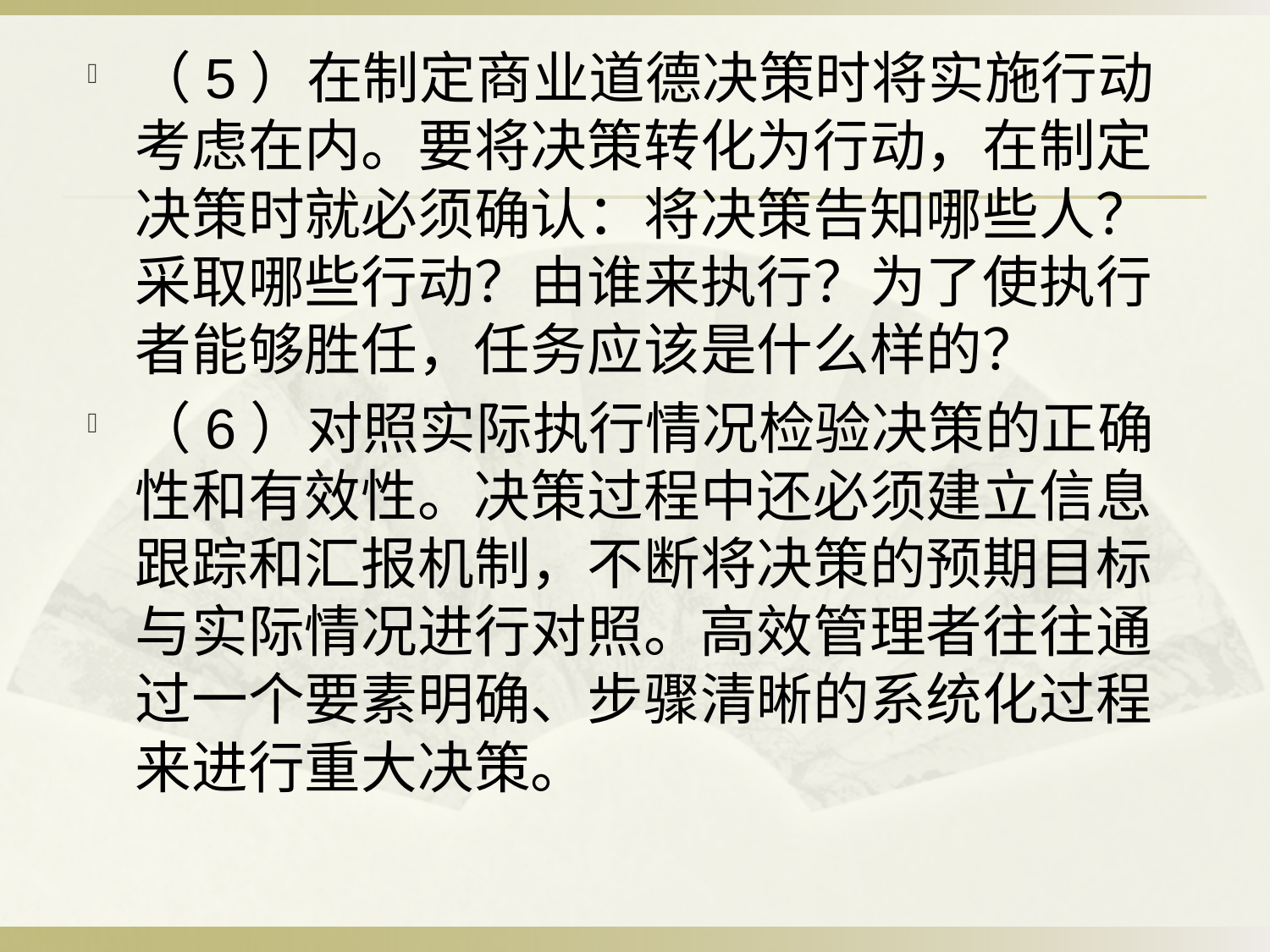

（5）在制定商业道德决策时将实施行动考虑在内。要将决策转化为行动，在制定决策时就必须确认：将决策告知哪些人？采取哪些行动？由谁来执行？为了使执行者能够胜任，任务应该是什么样的？
（6）对照实际执行情况检验决策的正确性和有效性。决策过程中还必须建立信息跟踪和汇报机制，不断将决策的预期目标与实际情况进行对照。高效管理者往往通过一个要素明确、步骤清晰的系统化过程来进行重大决策。

#